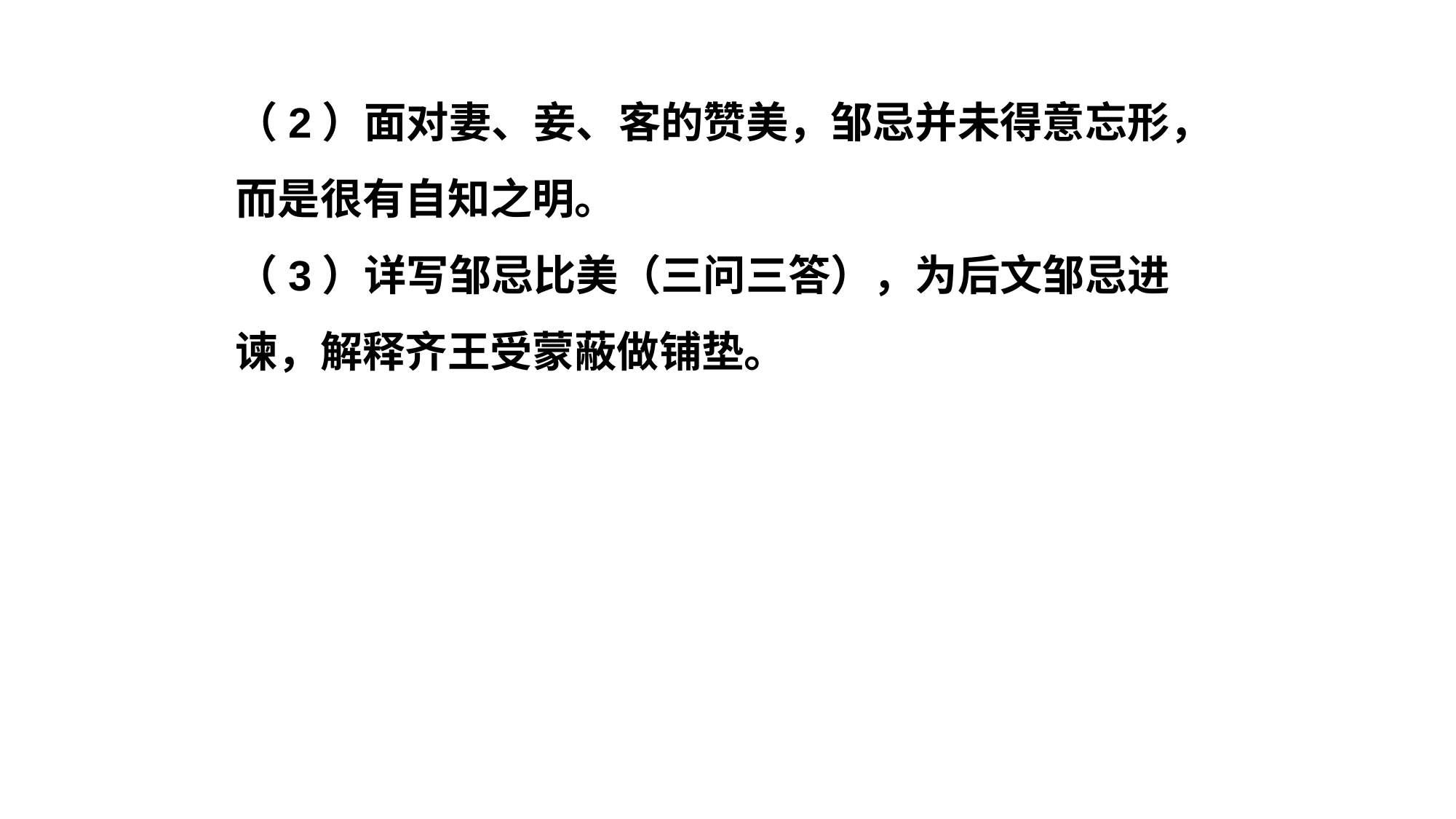

（2）面对妻、妾、客的赞美，邹忌并未得意忘形，而是很有自知之明。
（3）详写邹忌比美（三问三答），为后文邹忌进谏，解释齐王受蒙蔽做铺垫。